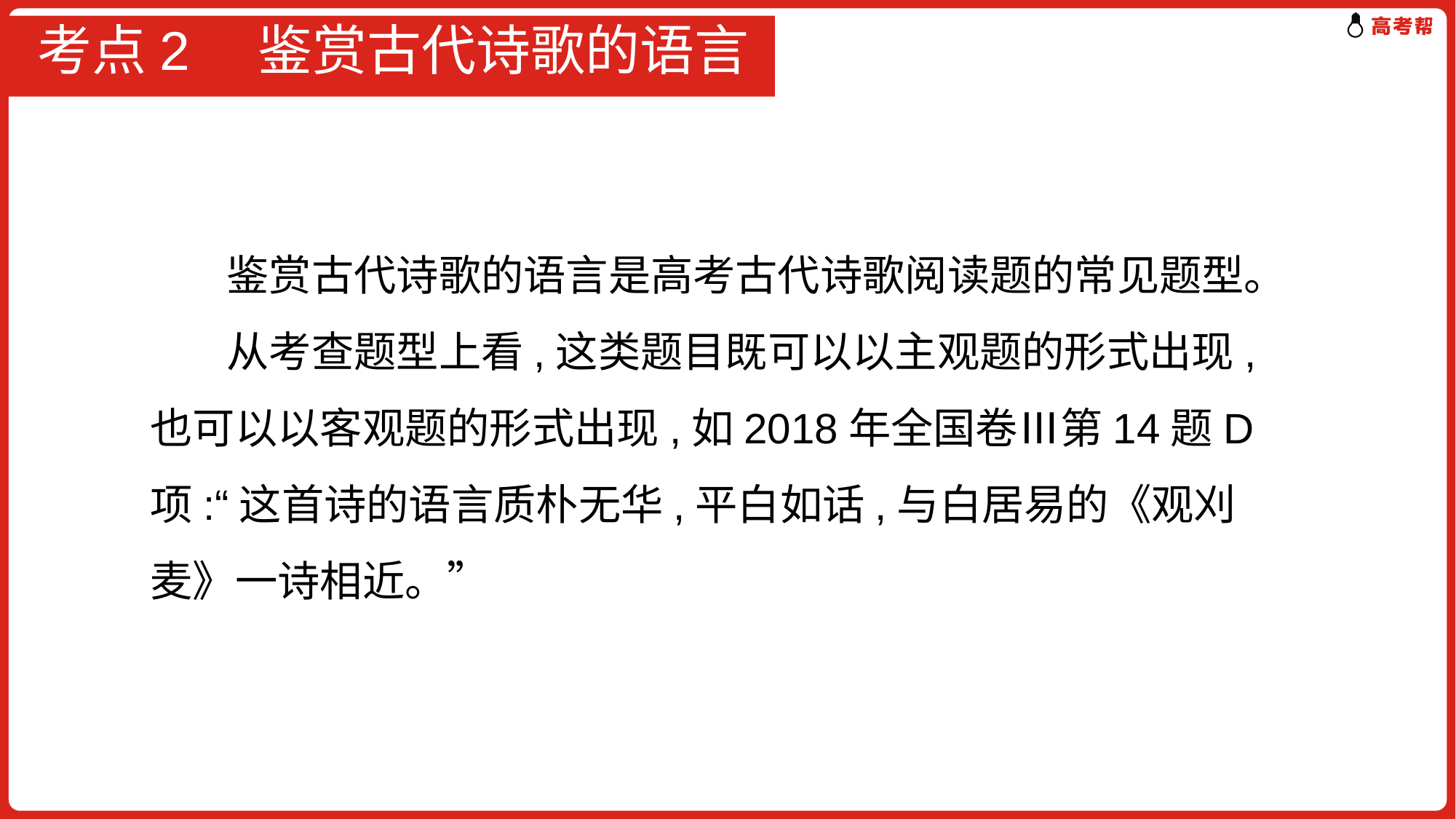

# 考点2　鉴赏古代诗歌的语言
       鉴赏古代诗歌的语言是高考古代诗歌阅读题的常见题型。
       从考查题型上看,这类题目既可以以主观题的形式出现,也可以以客观题的形式出现,如2018年全国卷Ⅲ第14题D项:“这首诗的语言质朴无华,平白如话,与白居易的《观刈麦》一诗相近。”